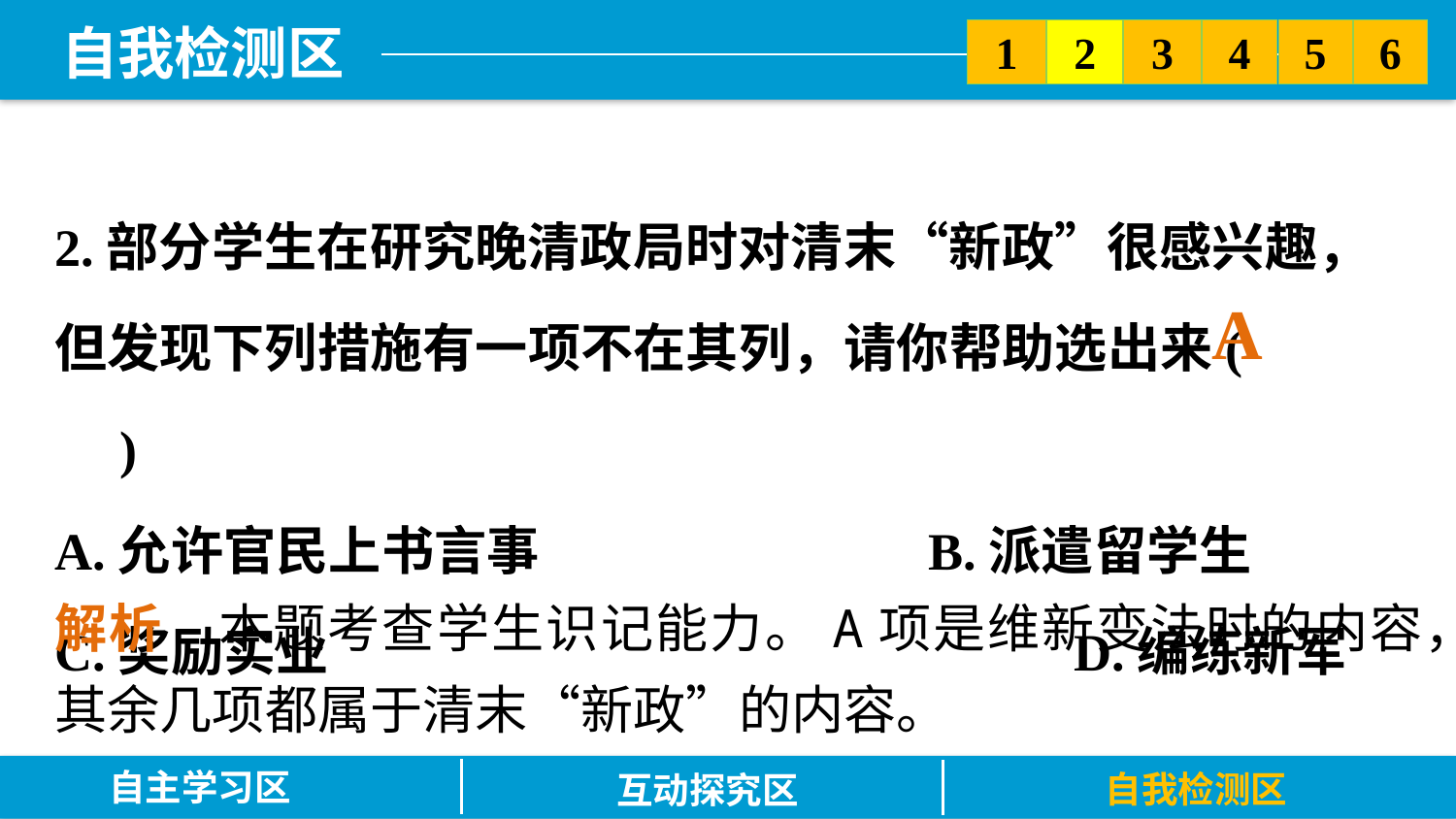

5
6
2
3
1
4
2.部分学生在研究晚清政局时对清末“新政”很感兴趣，但发现下列措施有一项不在其列，请你帮助选出来(　　)
A.允许官民上书言事  			B.派遣留学生
C.奖励实业  					D.编练新军
A
解析　本题考查学生识记能力。A项是维新变法时的内容，其余几项都属于清末“新政”的内容。
自主学习区
自我检测区
互动探究区